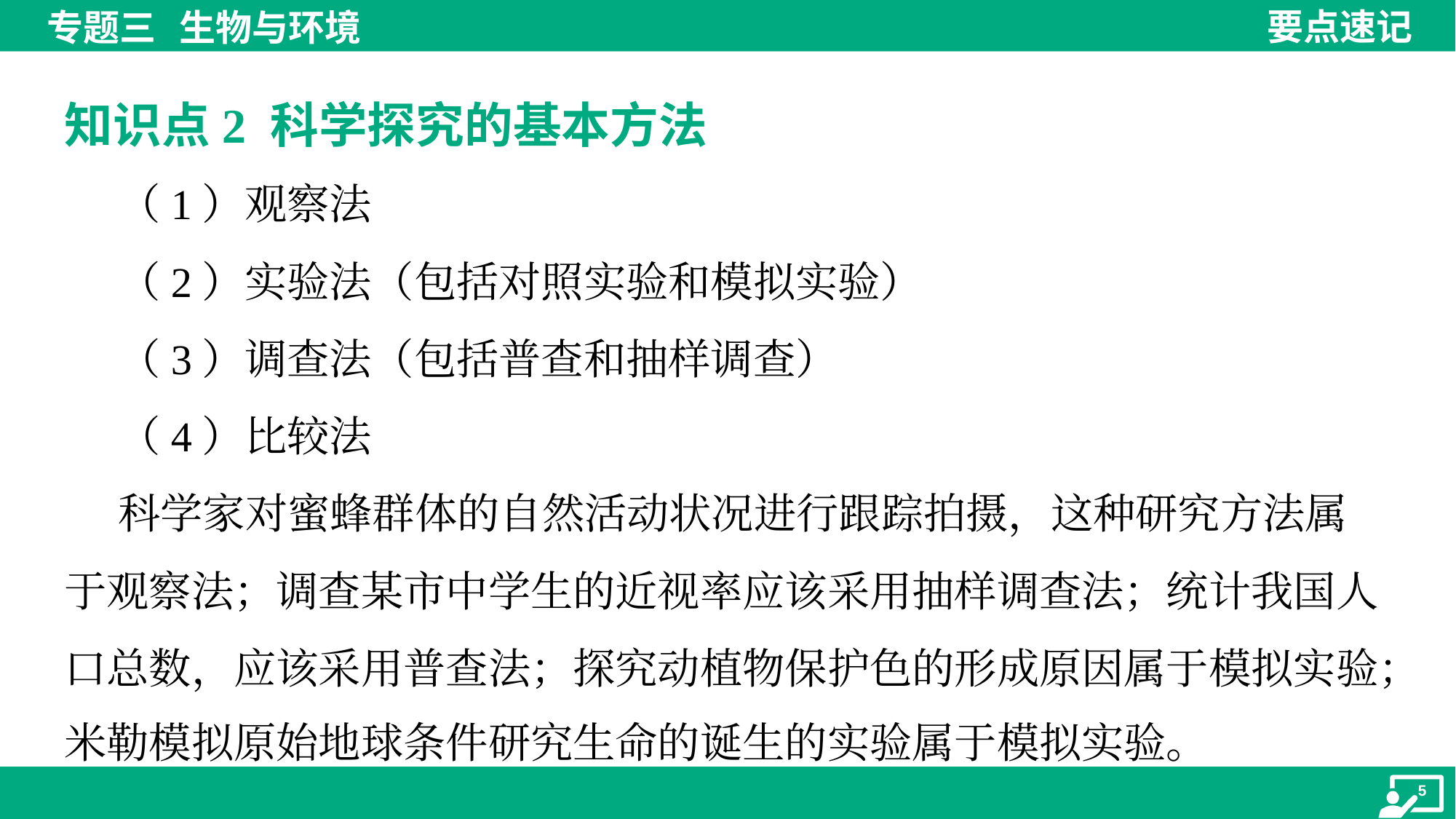

知识点2 科学探究的基本方法
    （1）观察法
    （2）实验法（包括对照实验和模拟实验）
    （3）调查法（包括普查和抽样调查）
    （4）比较法
    科学家对蜜蜂群体的自然活动状况进行跟踪拍摄，这种研究方法属
于观察法；调查某市中学生的近视率应该采用抽样调查法；统计我国人
口总数，应该采用普查法；探究动植物保护色的形成原因属于模拟实验；
米勒模拟原始地球条件研究生命的诞生的实验属于模拟实验。